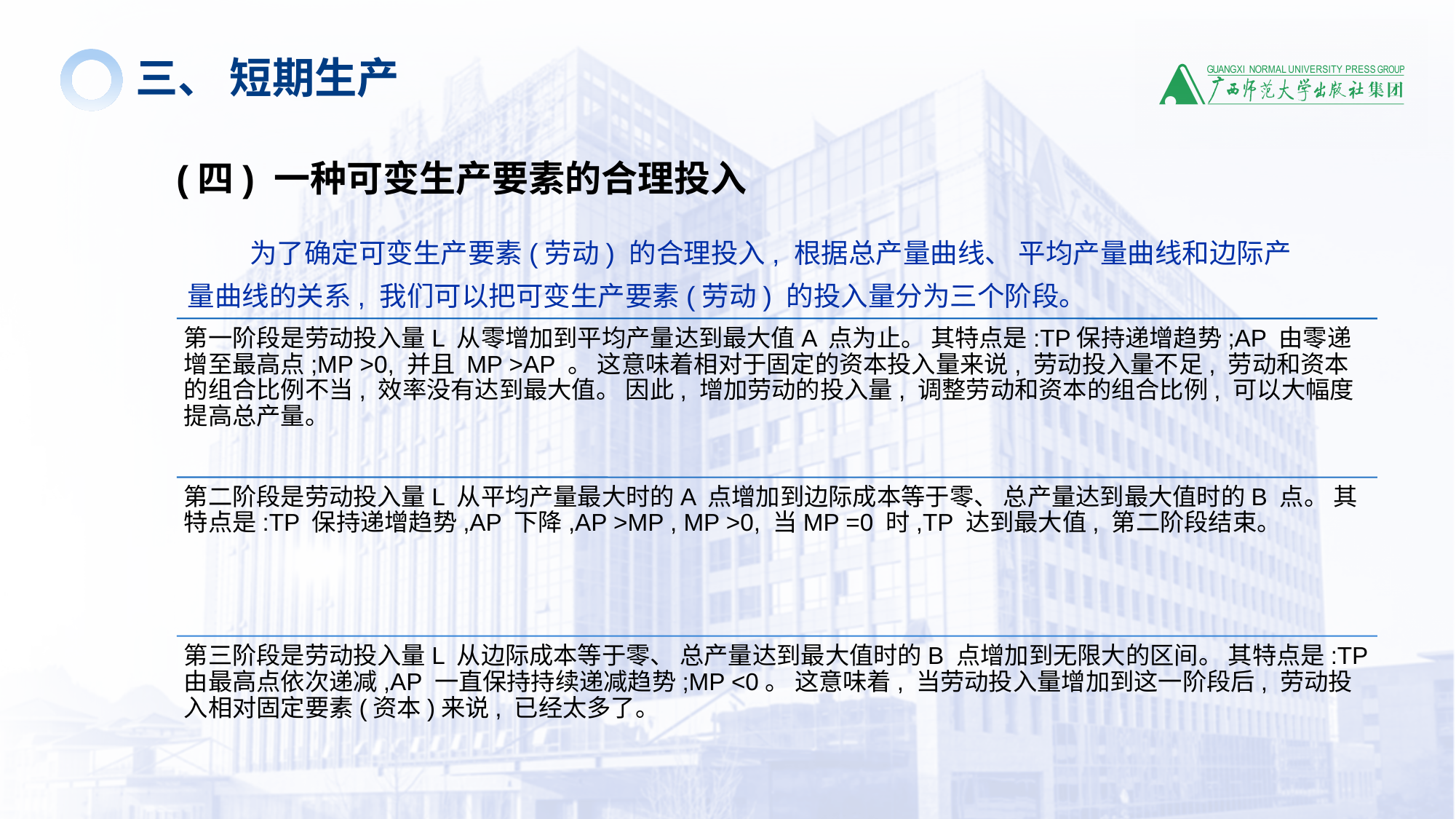

三、 短期生产

(四) 一种可变生产要素的合理投入
         为了确定可变生产要素(劳动) 的合理投入, 根据总产量曲线、 平均产量曲线和边际产
量曲线的关系, 我们可以把可变生产要素(劳动) 的投入量分为三个阶段。
第一阶段是劳动投入量L 从零增加到平均产量达到最大值A 点为止。 其特点是:TP保持递增趋势;AP 由零递增至最高点;MP >0, 并且 MP >AP 。 这意味着相对于固定的资本投入量来说, 劳动投入量不足, 劳动和资本的组合比例不当, 效率没有达到最大值。 因此, 增加劳动的投入量, 调整劳动和资本的组合比例, 可以大幅度提高总产量。
第二阶段是劳动投入量L 从平均产量最大时的A 点增加到边际成本等于零、 总产量达到最大值时的B 点。 其特点是:TP 保持递增趋势,AP 下降,AP >MP , MP >0, 当MP =0 时,TP 达到最大值, 第二阶段结束。
第三阶段是劳动投入量L 从边际成本等于零、 总产量达到最大值时的B 点增加到无限大的区间。 其特点是:TP 由最高点依次递减,AP 一直保持持续递减趋势;MP <0。 这意味着, 当劳动投入量增加到这一阶段后, 劳动投入相对固定要素(资本)来说, 已经太多了。